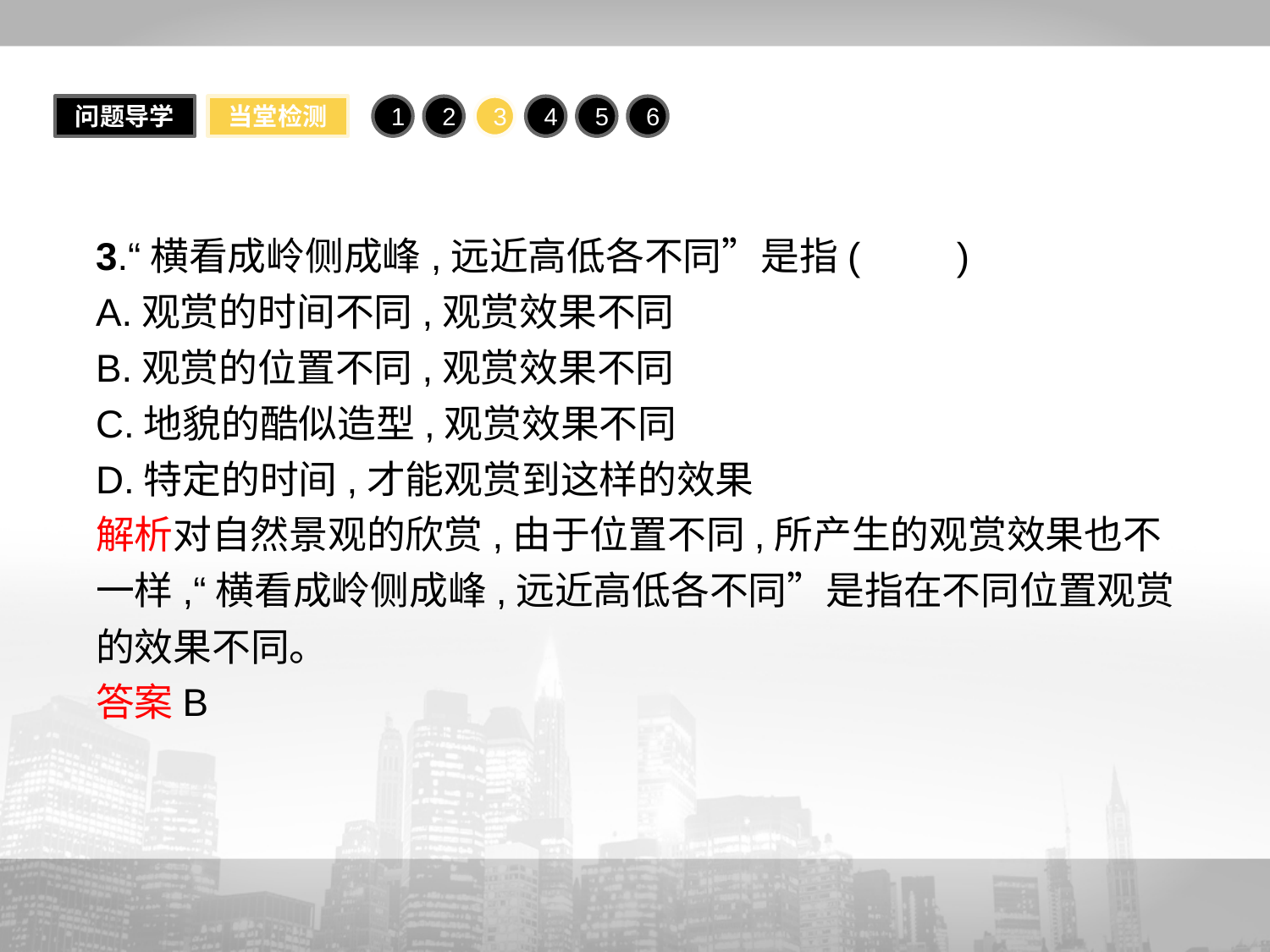

问题导学
当堂检测
1
2
3
4
5
6
3.“横看成岭侧成峰,远近高低各不同”是指(　　)
A.观赏的时间不同,观赏效果不同
B.观赏的位置不同,观赏效果不同
C.地貌的酷似造型,观赏效果不同
D.特定的时间,才能观赏到这样的效果
解析对自然景观的欣赏,由于位置不同,所产生的观赏效果也不一样,“横看成岭侧成峰,远近高低各不同”是指在不同位置观赏的效果不同。
答案B